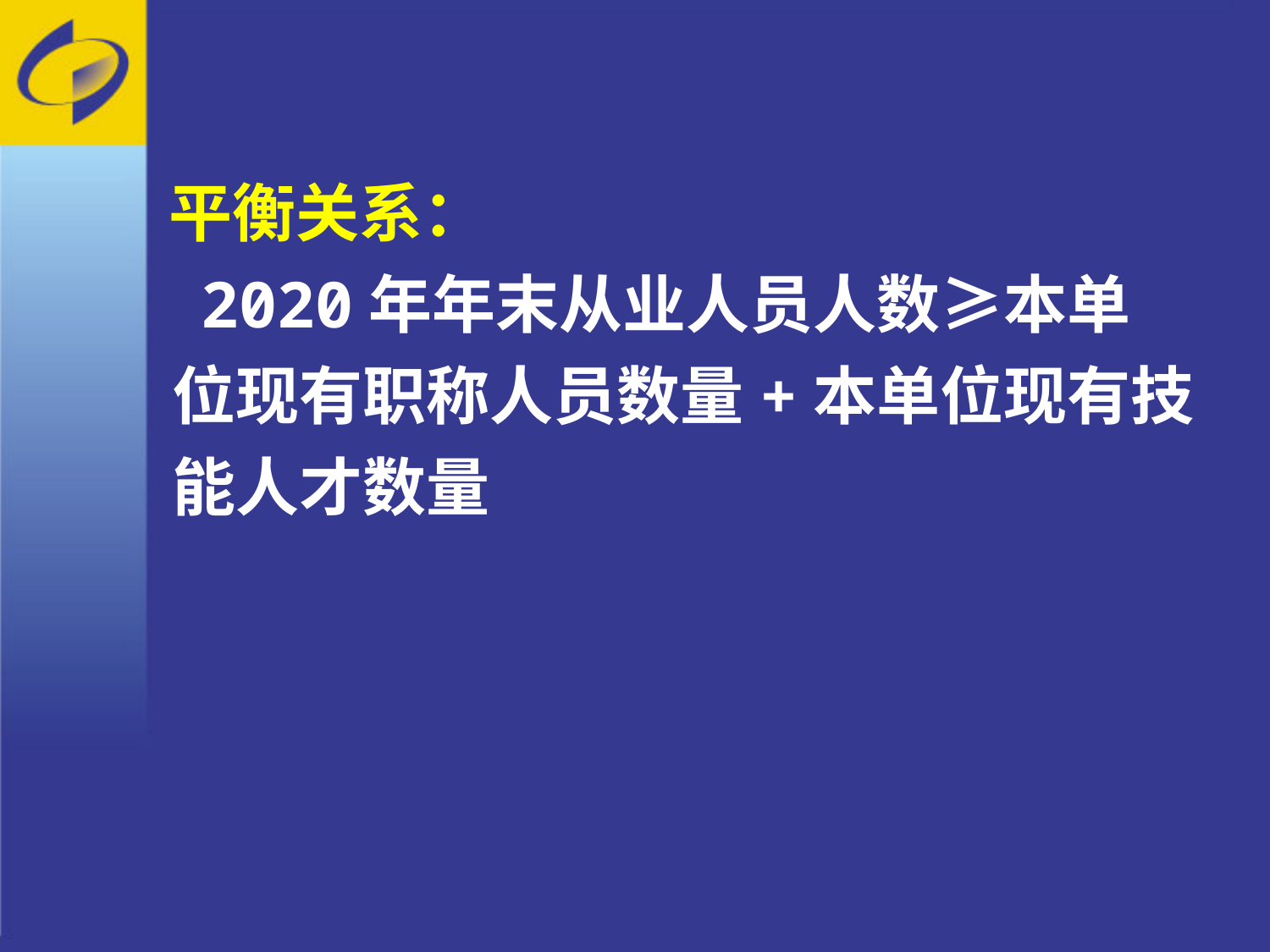

平衡关系：
  2020年年末从业人员人数≥本单位现有职称人员数量+本单位现有技能人才数量